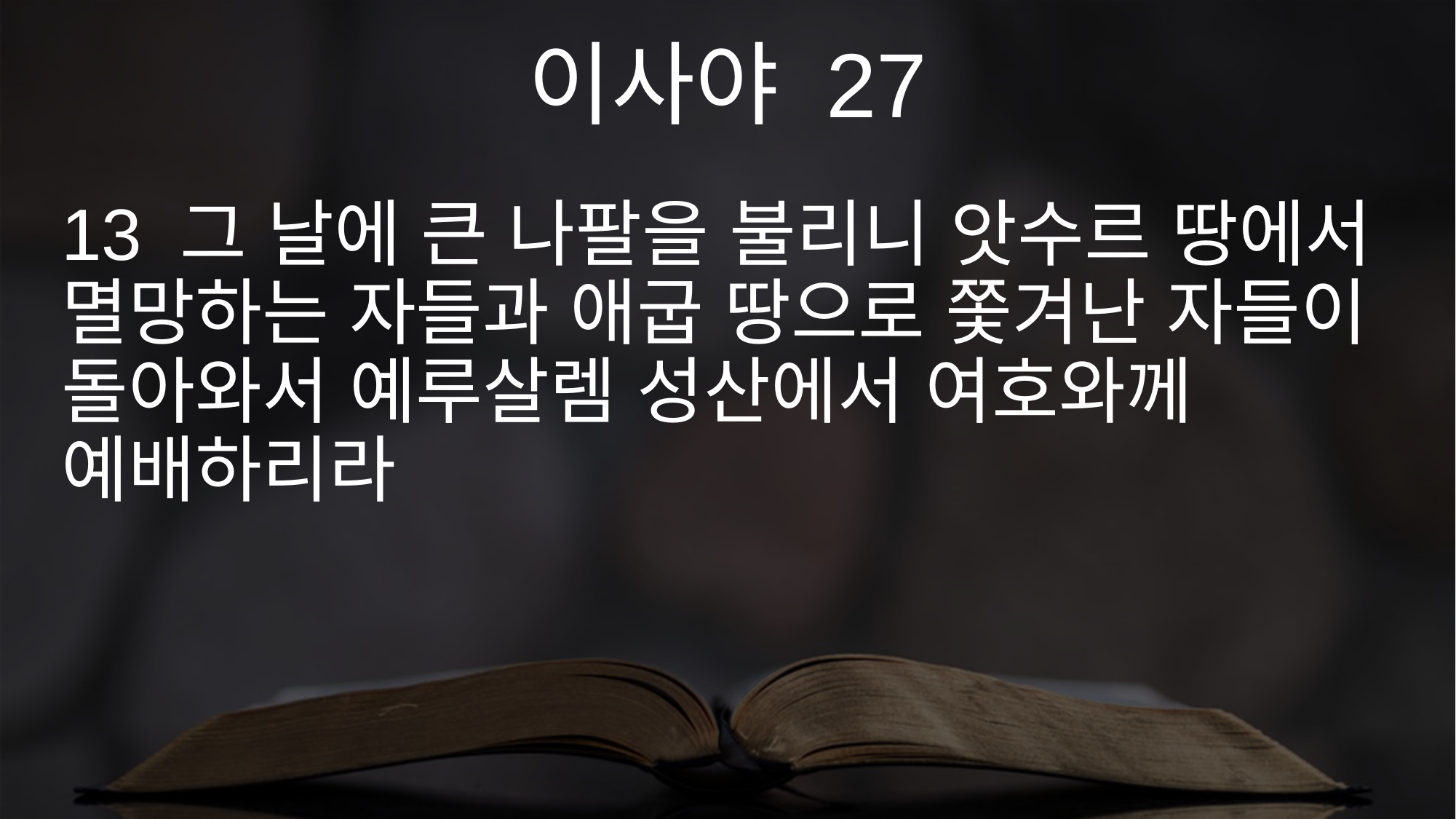

이사야 27
13 그 날에 큰 나팔을 불리니 앗수르 땅에서 멸망하는 자들과 애굽 땅으로 쫓겨난 자들이 돌아와서 예루살렘 성산에서 여호와께 예배하리라